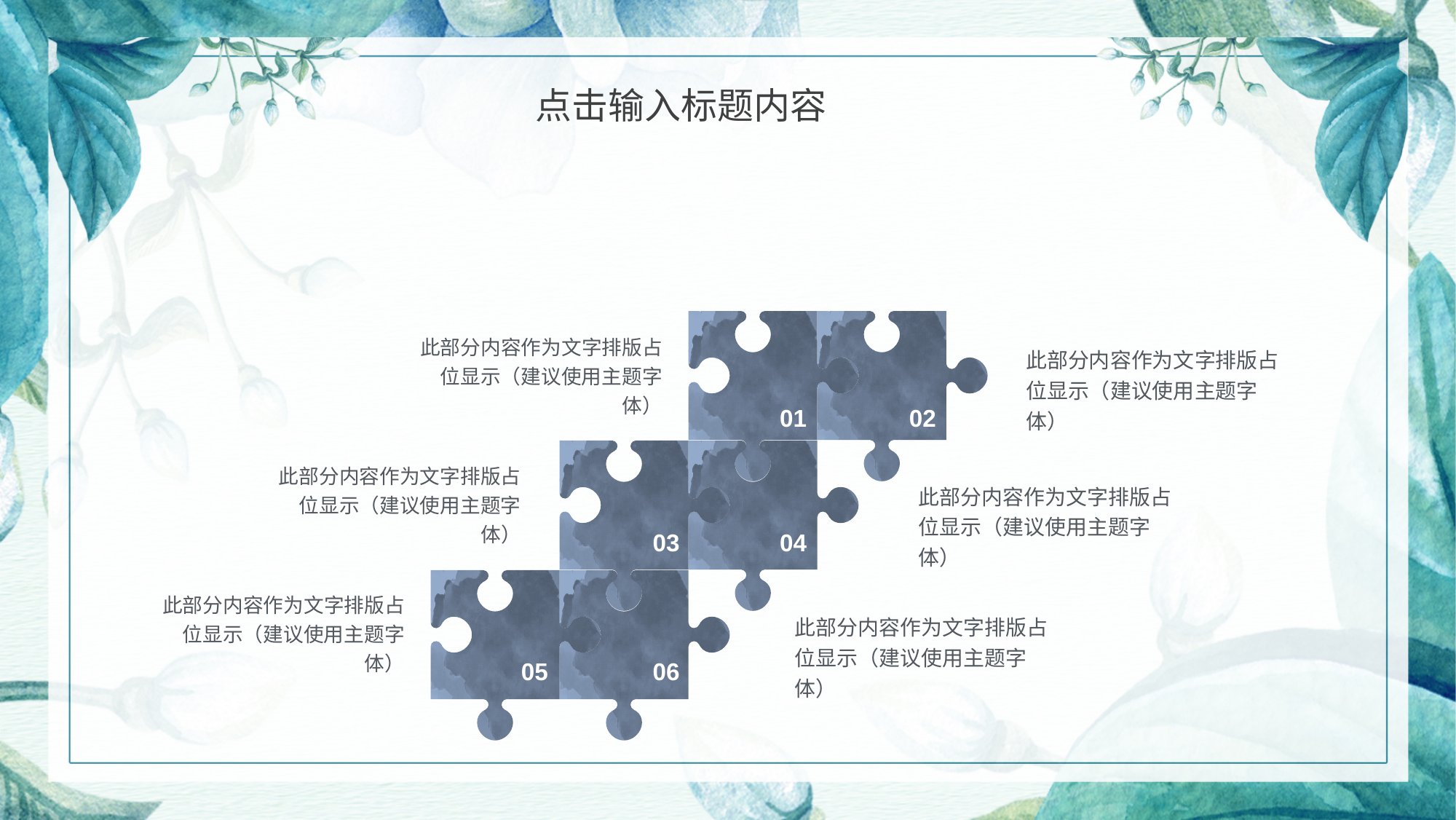

点击输入标题内容

01

02
此部分内容作为文字排版占位显示（建议使用主题字体）
此部分内容作为文字排版占位显示（建议使用主题字体）

03

04
此部分内容作为文字排版占位显示（建议使用主题字体）
此部分内容作为文字排版占位显示（建议使用主题字体）

05

06
此部分内容作为文字排版占位显示（建议使用主题字体）
此部分内容作为文字排版占位显示（建议使用主题字体）